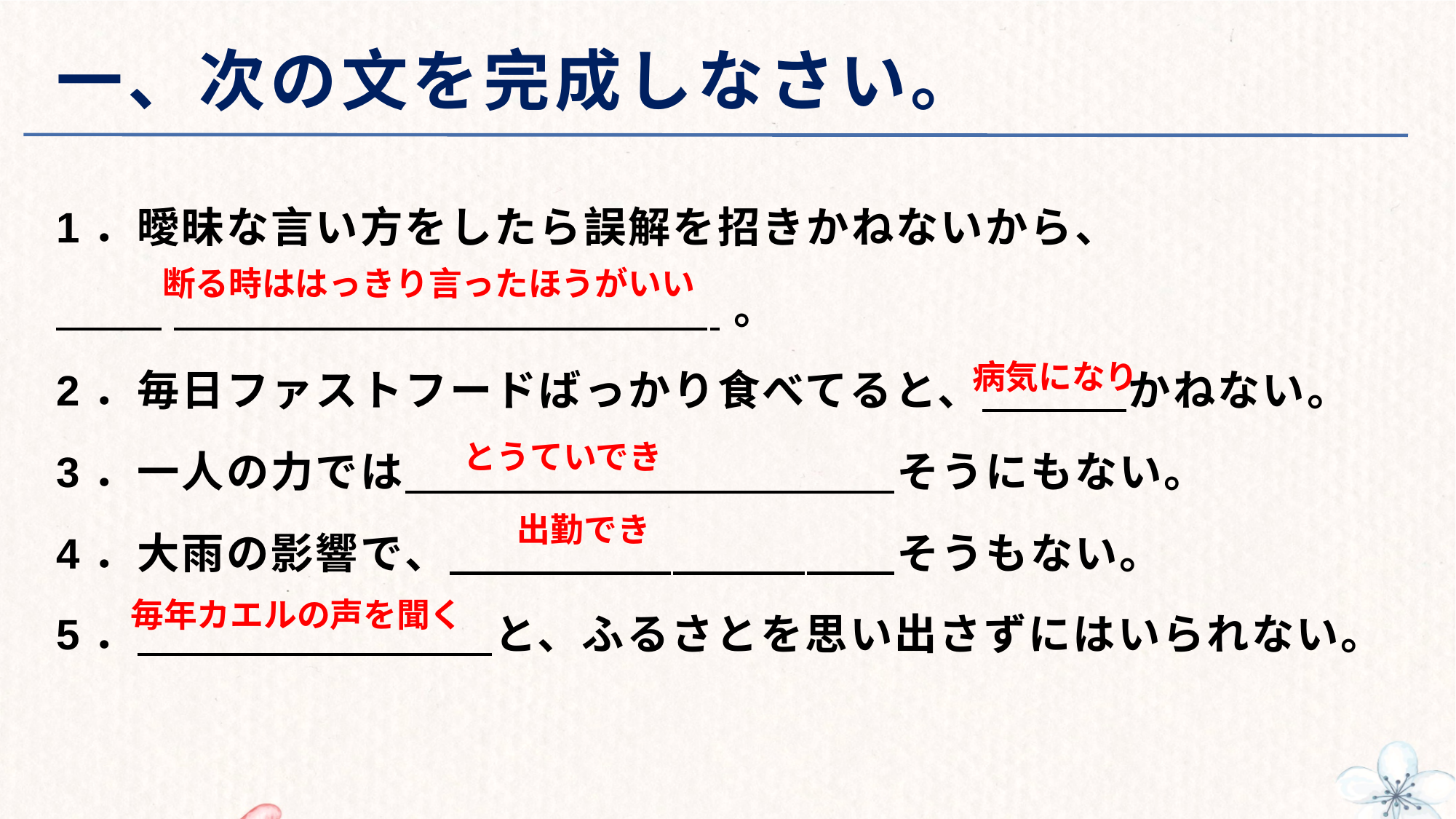

# 一、次の文を完成しなさい。
1．曖昧な言い方をしたら誤解を招きかねないから、
         　　　　　　　　　　　　  。
2．毎日ファストフードばっかり食べてると、 　　　かねない。
3．一人の力では　　　　　　　　　　　そうにもない。
4．大雨の影響で、　　　　　　　　　　そうもない。
5．　　　　　　　　と、ふるさとを思い出さずにはいられない。

断る時ははっきり言ったほうがいい
　病気になり
とうていでき
出勤でき
毎年カエルの声を聞く